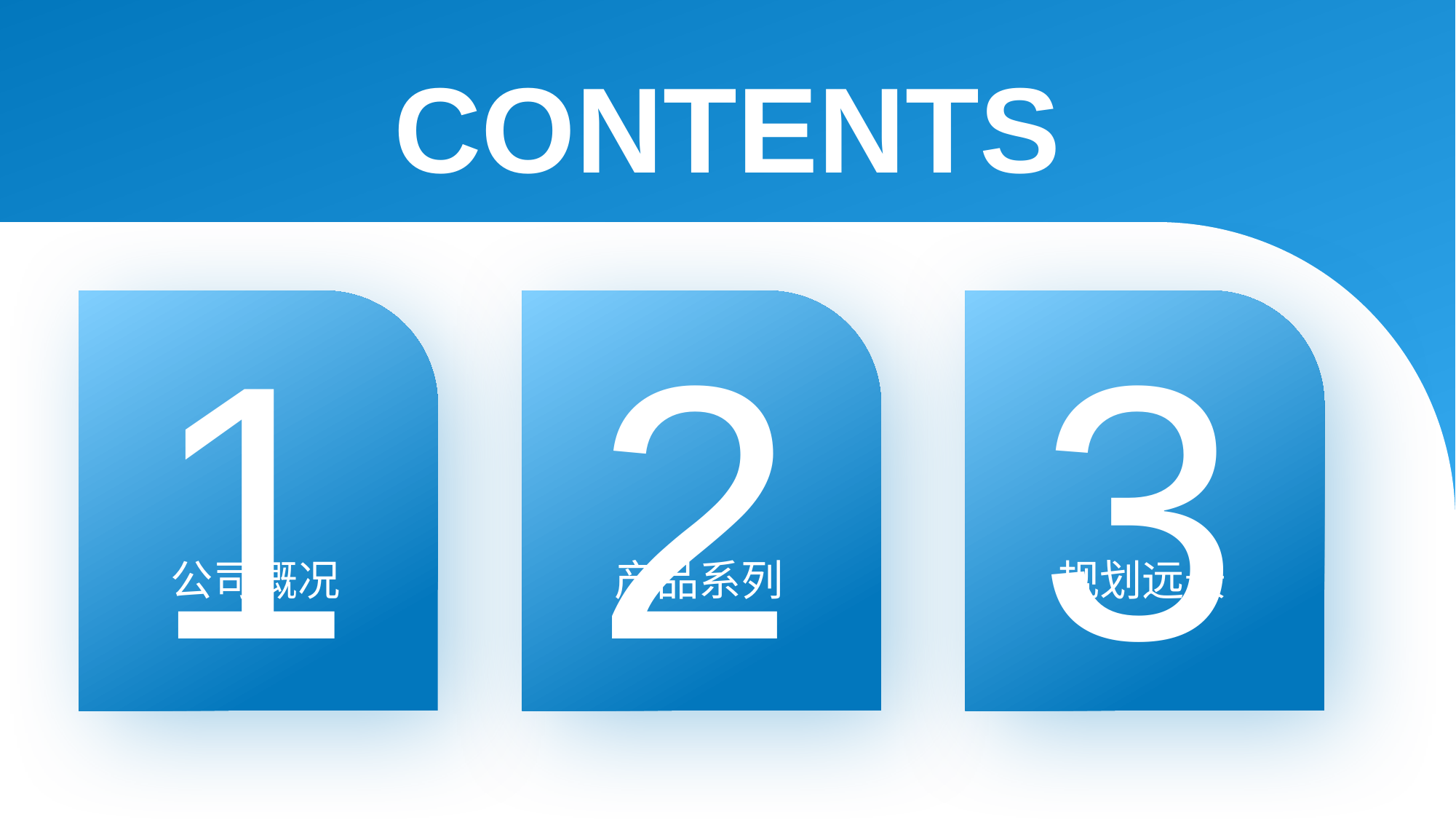

Contents
1

公司概况
2

产品系列
3

规划远景